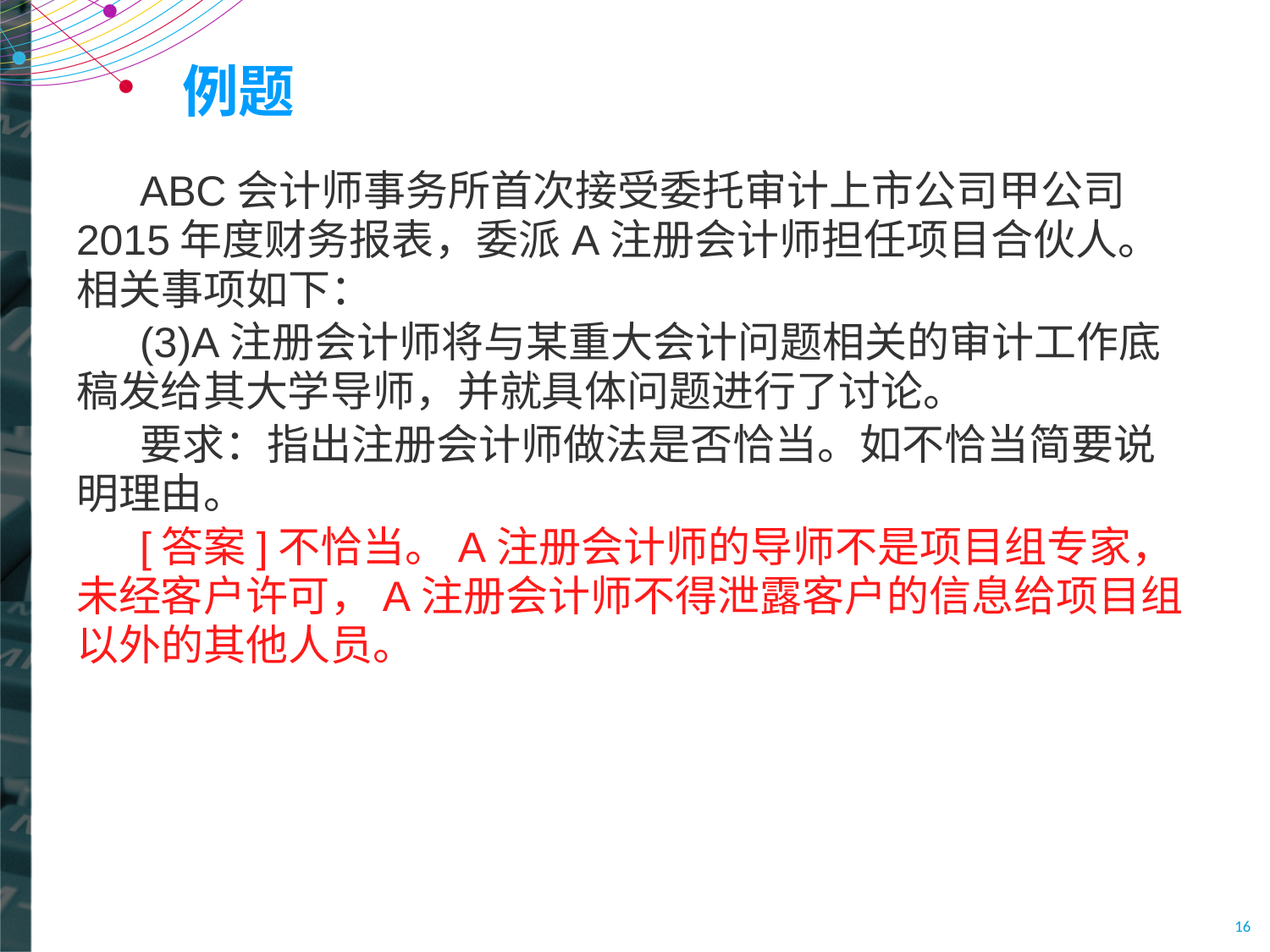

# 例题
ABC会计师事务所首次接受委托审计上市公司甲公司2015年度财务报表，委派A注册会计师担任项目合伙人。相关事项如下：
(3)A注册会计师将与某重大会计问题相关的审计工作底稿发给其大学导师，并就具体问题进行了讨论。
要求：指出注册会计师做法是否恰当。如不恰当简要说明理由。
[答案]不恰当。A注册会计师的导师不是项目组专家，未经客户许可，A注册会计师不得泄露客户的信息给项目组以外的其他人员。